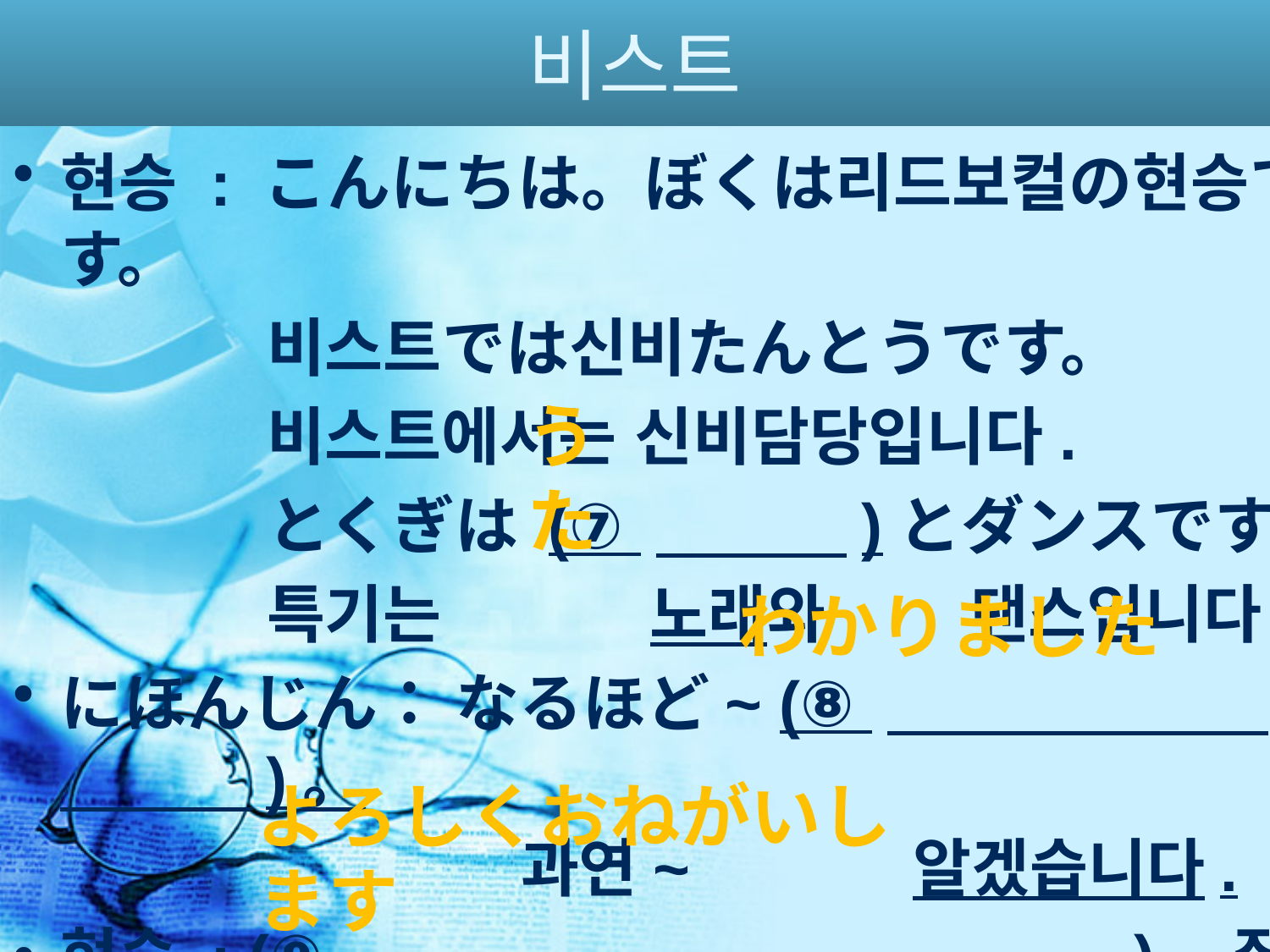

# 비스트
현승 : こんにちは。ぼくは리드보컬の현승です。
　　　　비스트では신비たんとうです。
　　　　비스트에서는 신비담당입니다.
　　　　とくぎは (⑦ 　　　)とダンスです
　　　　특기는 　　　노래와 　　댄스입니다.
にほんじん： なるほど~ (⑧ 　　　　　　　　　)。
　　　　　　　　과연~ 　　　알겠습니다.
현승 : (⑨ 　 　　　　                        )。잘 부탁드립니다.

うた
わかりました
よろしくおねがいします